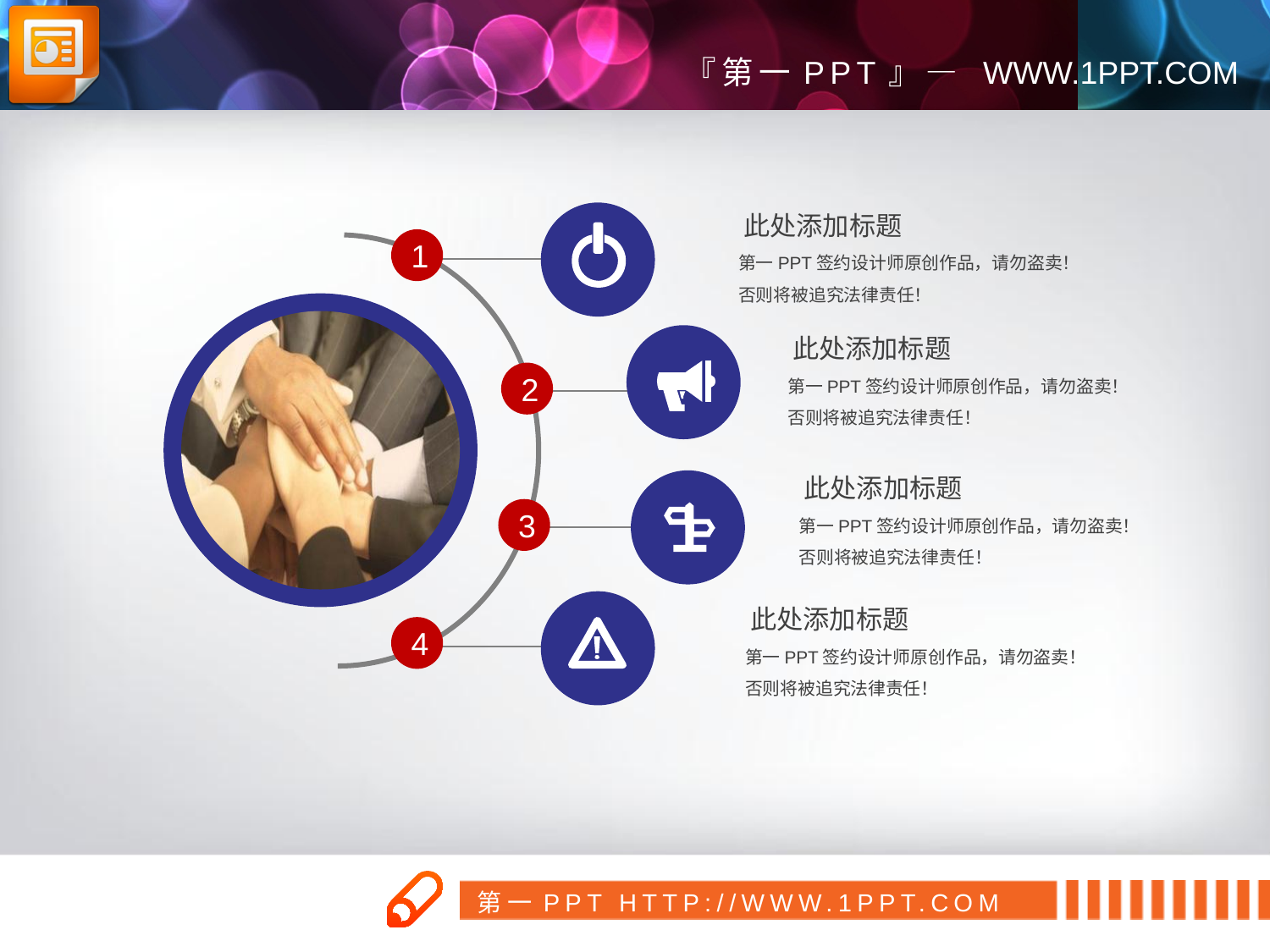

此处添加标题
1
第一PPT签约设计师原创作品，请勿盗卖！否则将被追究法律责任！

此处添加标题
第一PPT签约设计师原创作品，请勿盗卖！否则将被追究法律责任！
2
此处添加标题

第一PPT签约设计师原创作品，请勿盗卖！否则将被追究法律责任！
3

此处添加标题
4
第一PPT签约设计师原创作品，请勿盗卖！否则将被追究法律责任！